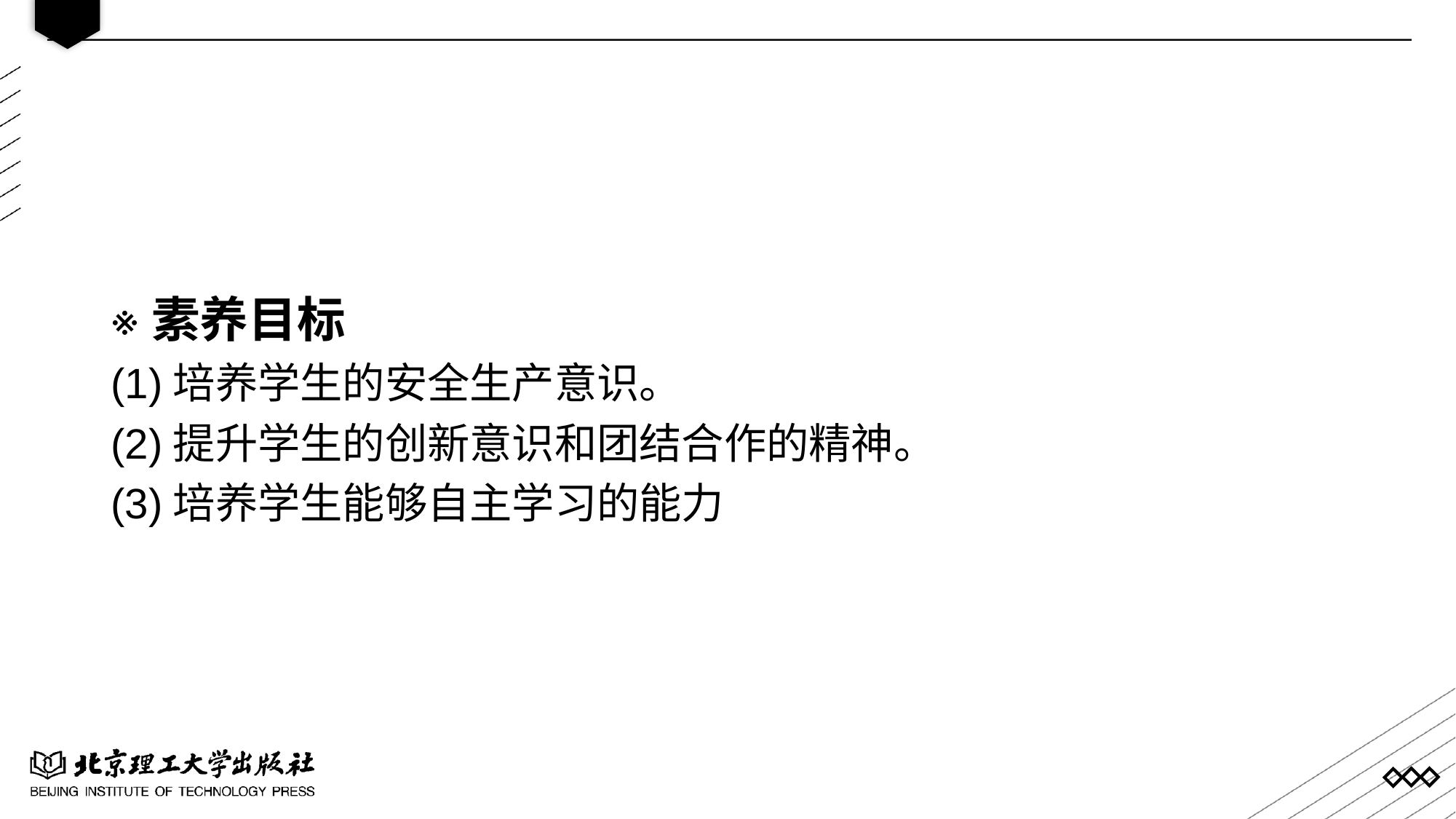

素养目标
(1)培养学生的安全生产意识。
(2)提升学生的创新意识和团结合作的精神。
(3)培养学生能够自主学习的能力